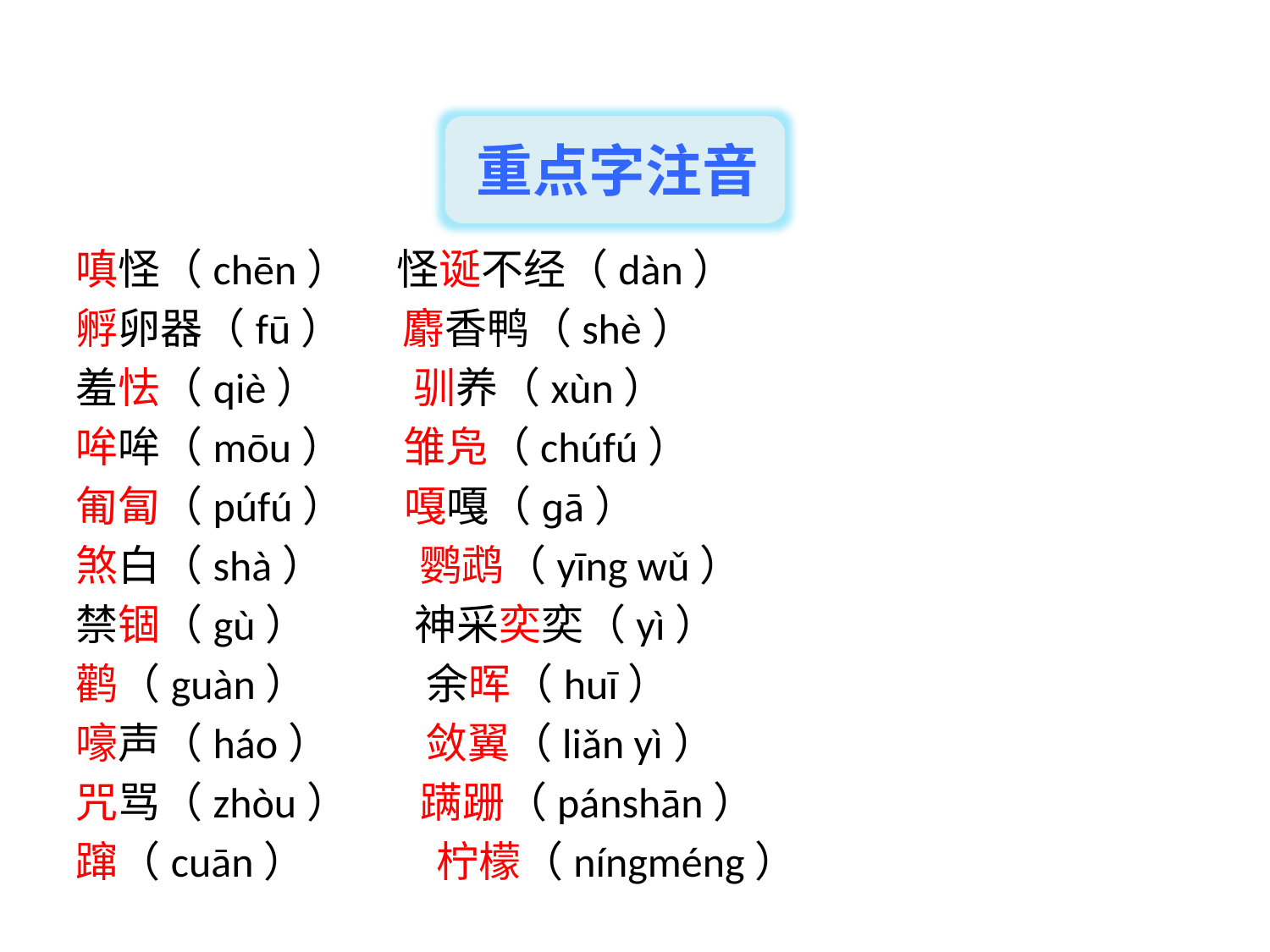

重点字注音
嗔怪（chēn）    怪诞不经（dàn）
孵卵器（fū）     麝香鸭（shè）
羞怯（qiè）        驯养（xùn）
哞哞（mōu）     雏凫（chúfú）
匍匐（púfú）     嘎嘎（ɡā）
煞白（shà）        鹦鹉（yīng wǔ）
禁锢（gù）         神采奕奕（yì）
鹳（guàn）          余晖（huī）
嚎声（háo）        敛翼（liǎn yì）
咒骂（zhòu）      蹒跚（pánshān）
蹿（cuān）           柠檬（níngméng）